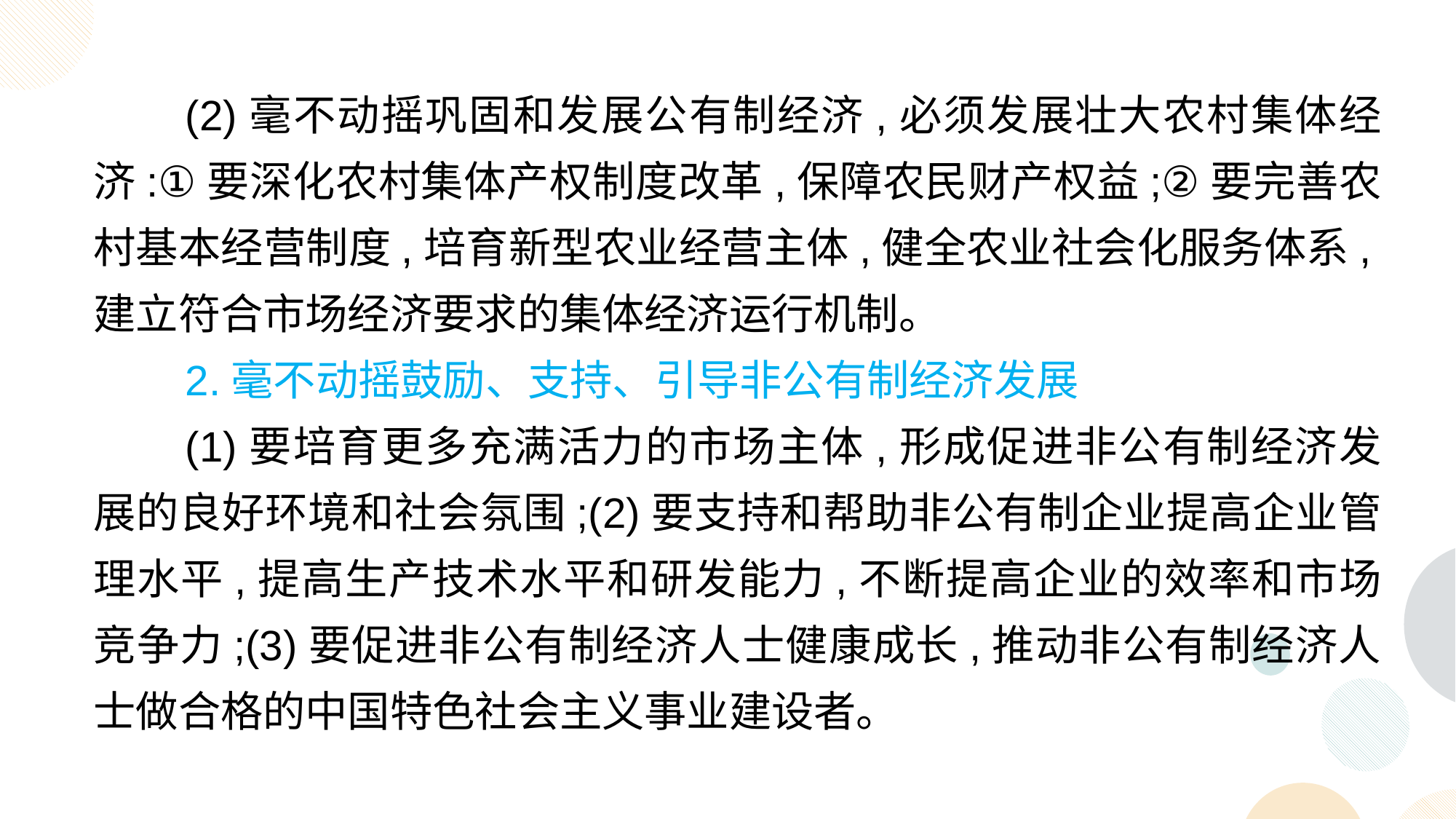

(2)毫不动摇巩固和发展公有制经济,必须发展壮大农村集体经济:①要深化农村集体产权制度改革,保障农民财产权益;②要完善农村基本经营制度,培育新型农业经营主体,健全农业社会化服务体系,建立符合市场经济要求的集体经济运行机制。
2.毫不动摇鼓励、支持、引导非公有制经济发展
(1)要培育更多充满活力的市场主体,形成促进非公有制经济发展的良好环境和社会氛围;(2)要支持和帮助非公有制企业提高企业管理水平,提高生产技术水平和研发能力,不断提高企业的效率和市场竞争力;(3)要促进非公有制经济人士健康成长,推动非公有制经济人士做合格的中国特色社会主义事业建设者。